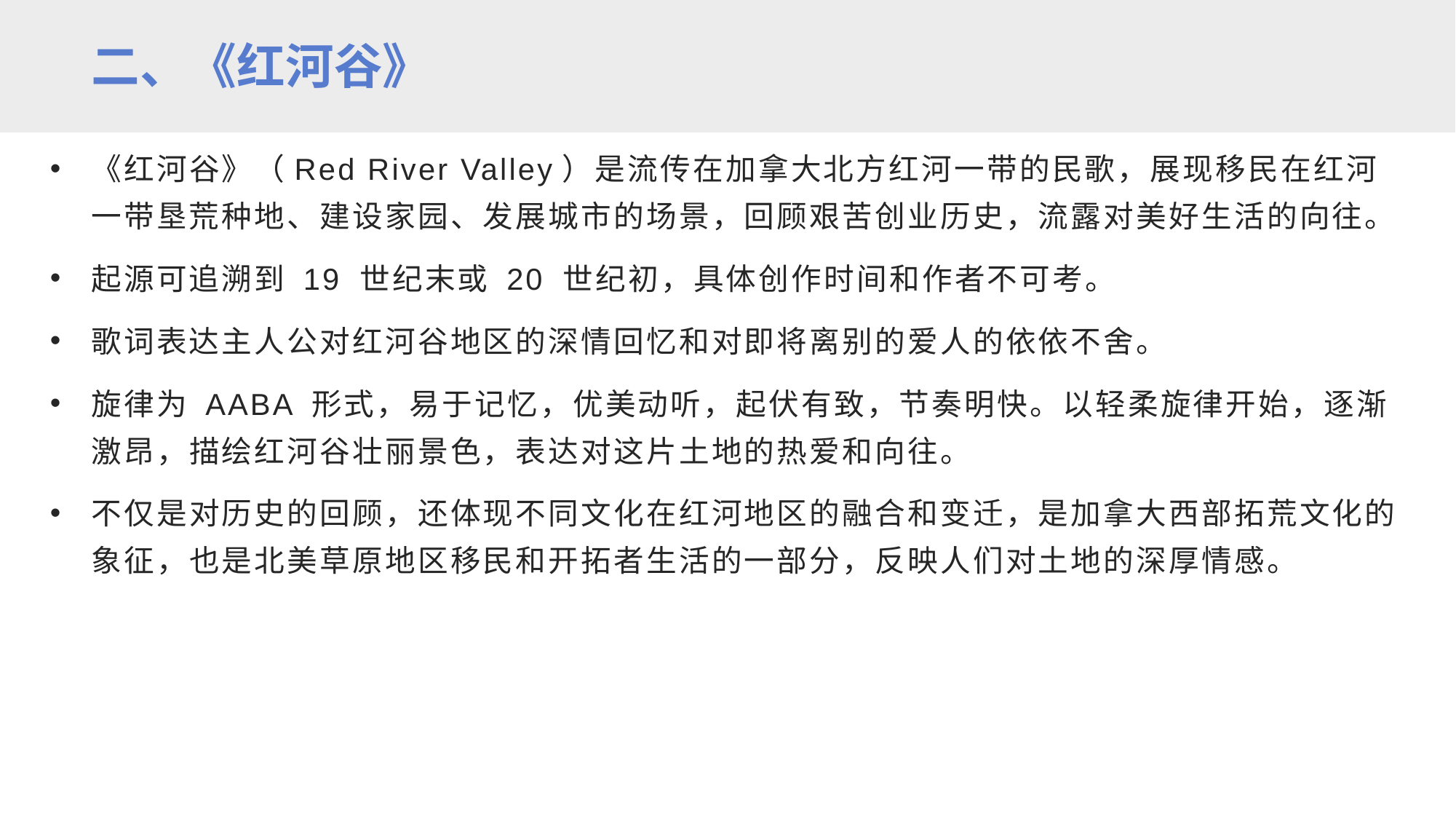

二、《红河谷》
《红河谷》（Red River Valley）是流传在加拿大北方红河一带的民歌，展现移民在红河一带垦荒种地、建设家园、发展城市的场景，回顾艰苦创业历史，流露对美好生活的向往。
起源可追溯到 19 世纪末或 20 世纪初，具体创作时间和作者不可考。
歌词表达主人公对红河谷地区的深情回忆和对即将离别的爱人的依依不舍。
旋律为 AABA 形式，易于记忆，优美动听，起伏有致，节奏明快。以轻柔旋律开始，逐渐激昂，描绘红河谷壮丽景色，表达对这片土地的热爱和向往。
不仅是对历史的回顾，还体现不同文化在红河地区的融合和变迁，是加拿大西部拓荒文化的象征，也是北美草原地区移民和开拓者生活的一部分，反映人们对土地的深厚情感。